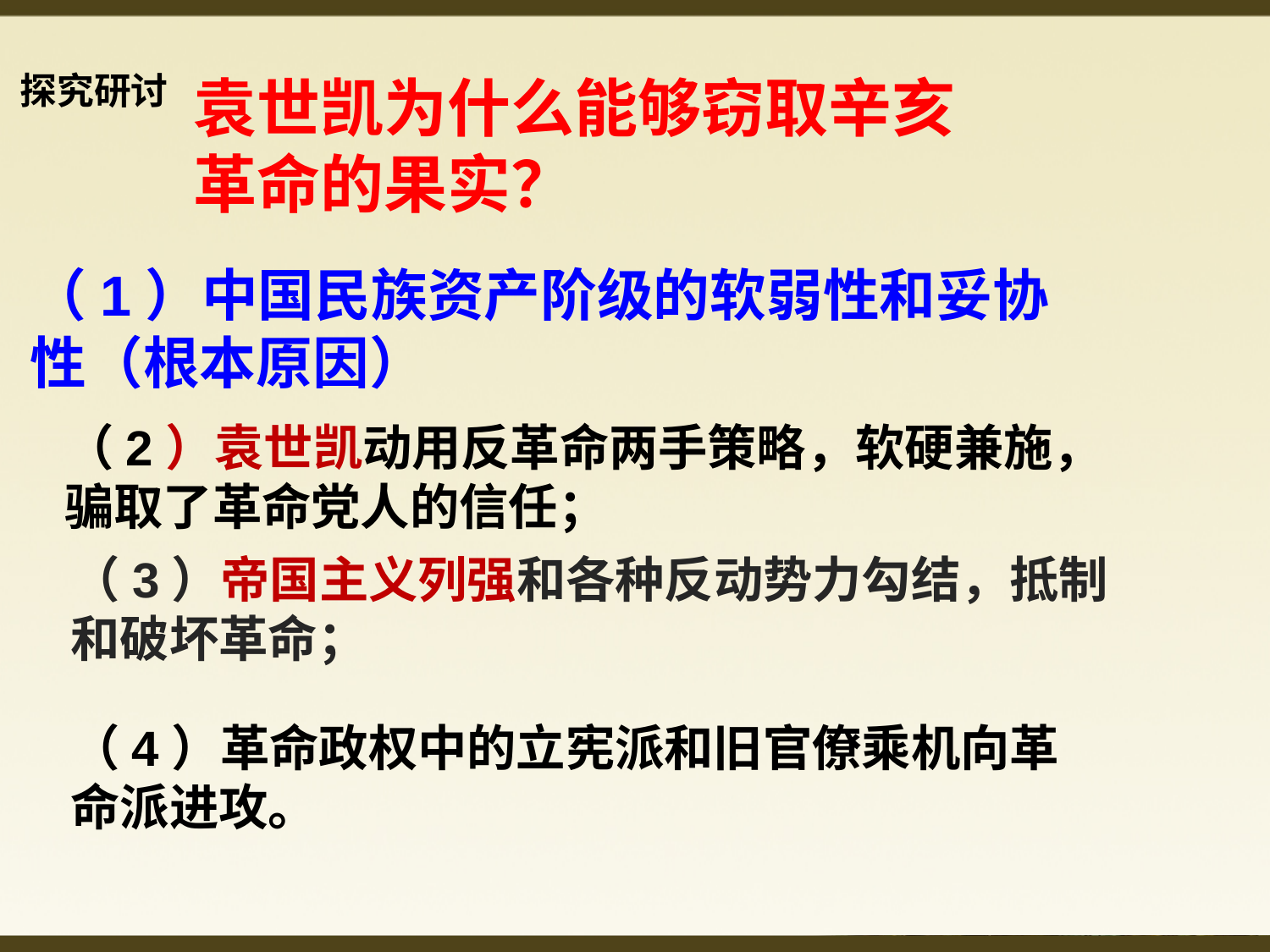

探究研讨
袁世凯为什么能够窃取辛亥革命的果实？
（1）中国民族资产阶级的软弱性和妥协性（根本原因）
（2）袁世凯动用反革命两手策略，软硬兼施，骗取了革命党人的信任；
（3）帝国主义列强和各种反动势力勾结，抵制和破坏革命；
（4）革命政权中的立宪派和旧官僚乘机向革命派进攻。